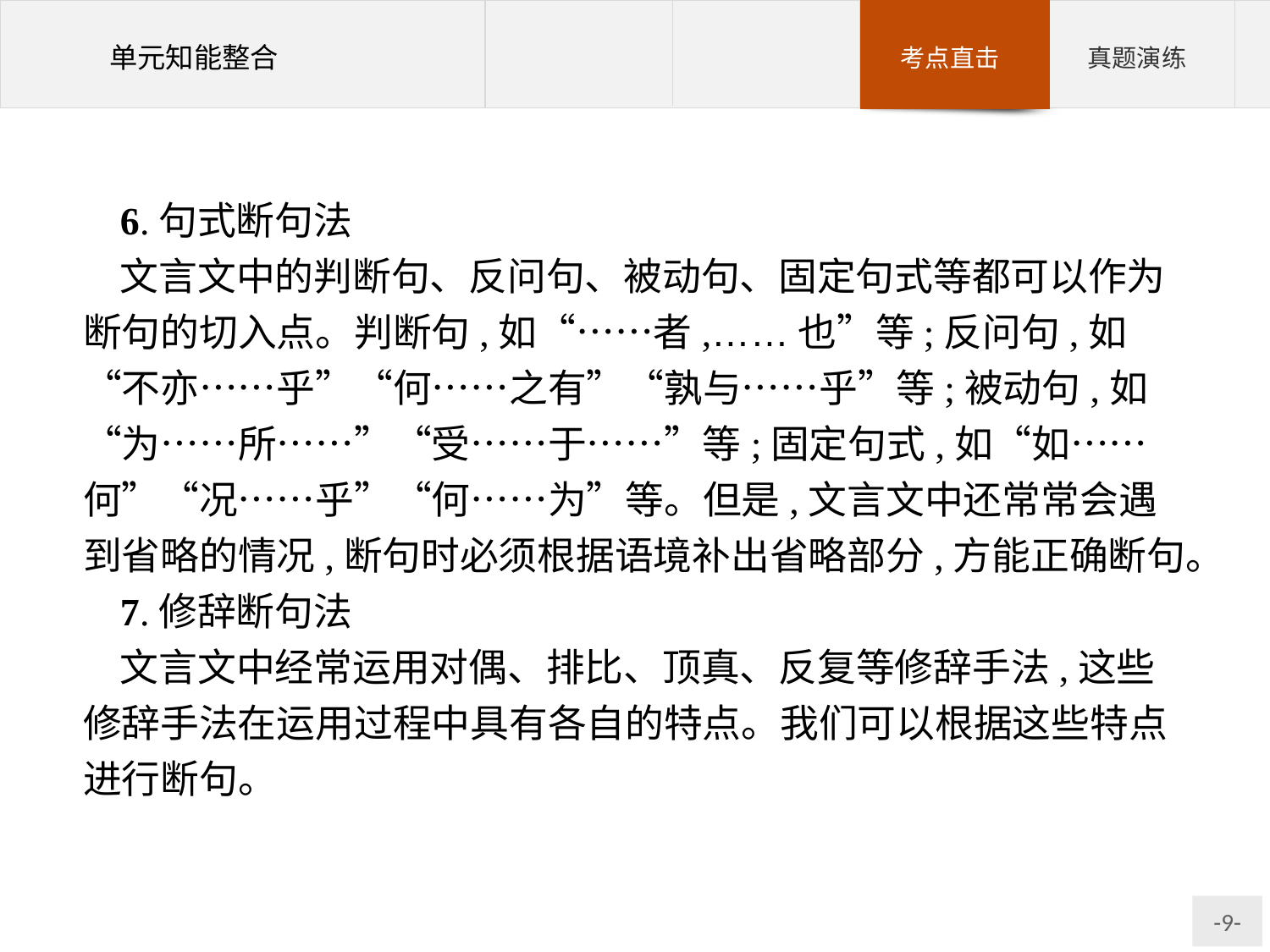

6.句式断句法
文言文中的判断句、反问句、被动句、固定句式等都可以作为断句的切入点。判断句,如“……者,……也”等;反问句,如“不亦……乎”“何……之有”“孰与……乎”等;被动句,如“为……所……”“受……于……”等;固定句式,如“如……何”“况……乎”“何……为”等。但是,文言文中还常常会遇到省略的情况,断句时必须根据语境补出省略部分,方能正确断句。
7.修辞断句法
文言文中经常运用对偶、排比、顶真、反复等修辞手法,这些修辞手法在运用过程中具有各自的特点。我们可以根据这些特点进行断句。